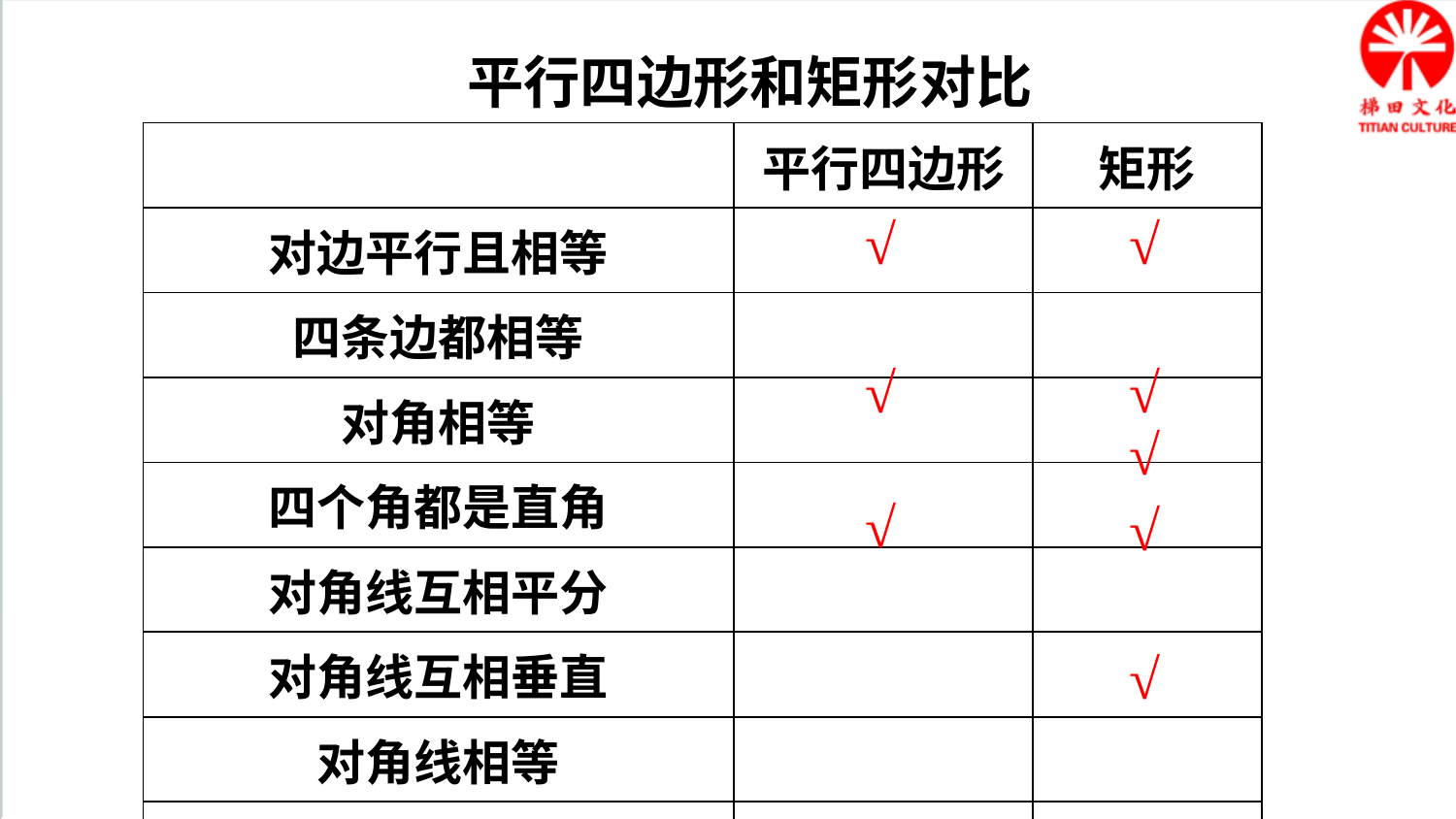

平行四边形和矩形对比
|  | 平行四边形 | 矩形 |
| --- | --- | --- |
| 对边平行且相等 |  |  |
| 四条边都相等 |  |  |
| 对角相等 |  |  |
| 四个角都是直角 |  |  |
| 对角线互相平分 |  |  |
| 对角线互相垂直 |  |  |
| 对角线相等 |  |  |
| 每条对角线平分一组对角 |  |  |
√
√
√
√
√
√
√
√